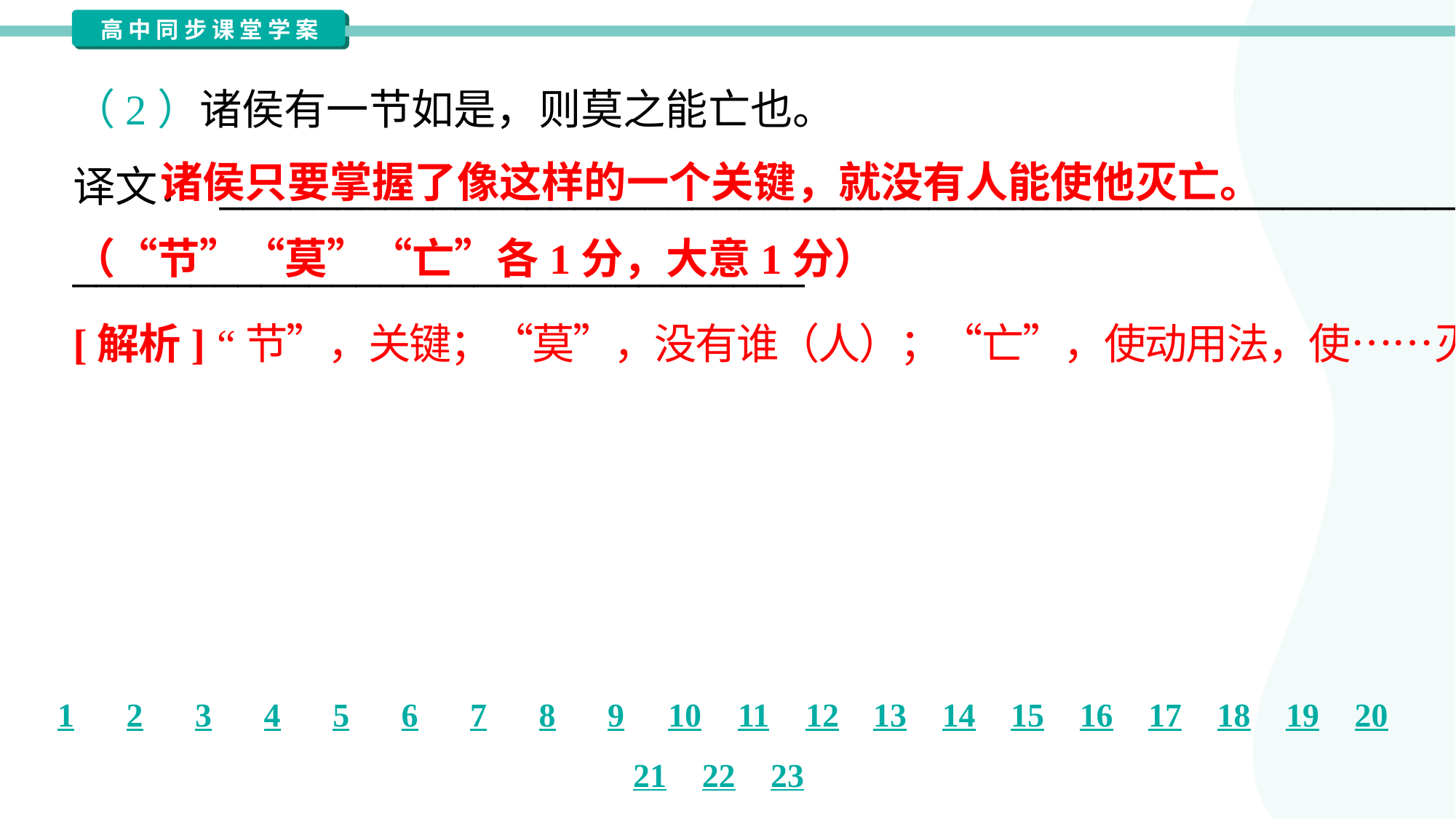

（2）诸侯有一节如是，则莫之能亡也。
译文： ______________________________________________________
_______________________________
        诸侯只要掌握了像这样的一个关键，就没有人能使他灭亡。（“节”“莫”“亡”各1分，大意1分）
[解析] “节”，关键；“莫”，没有谁（人）；“亡”，使动用法，使……灭亡。